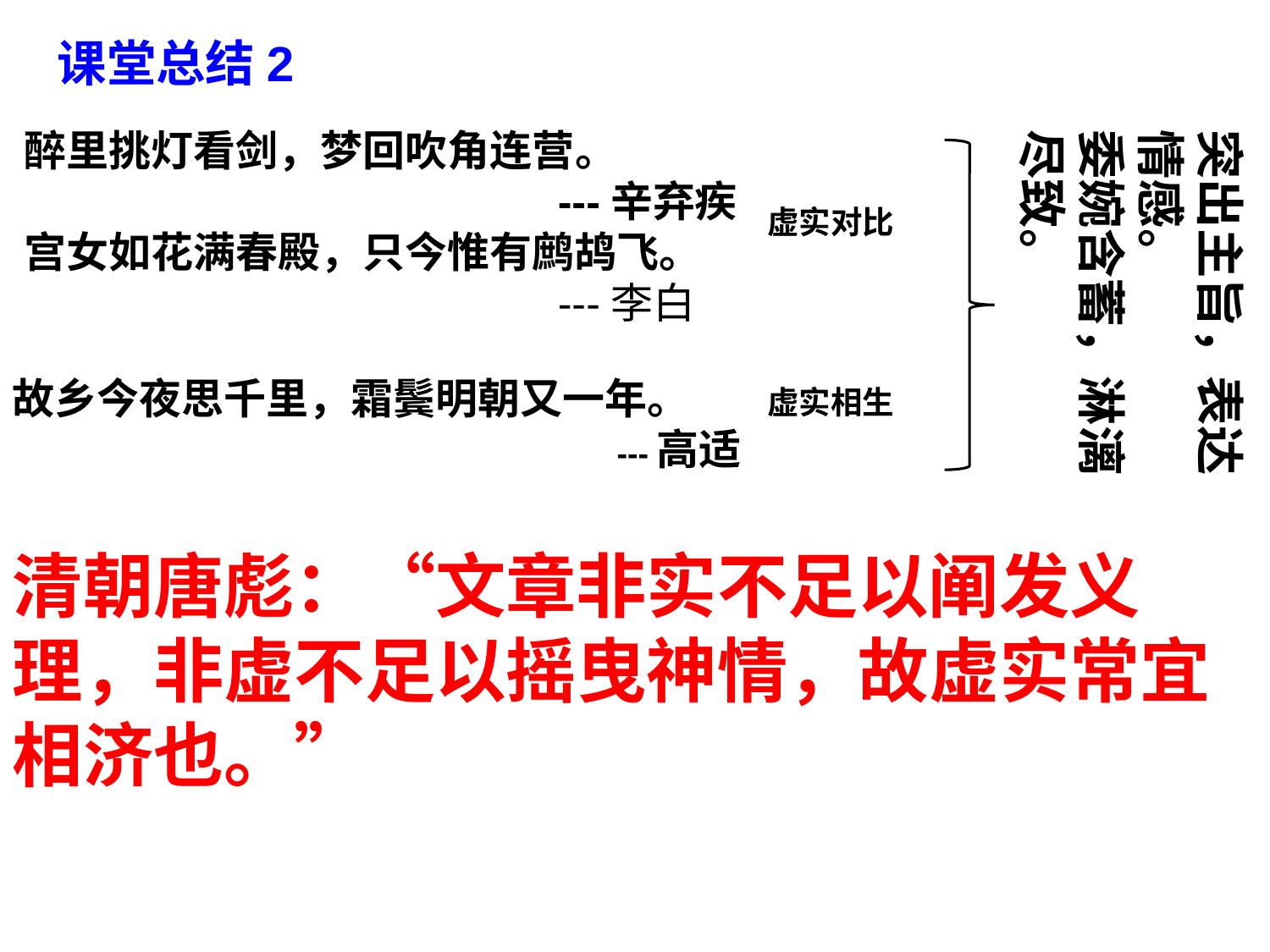

课堂总结2

醉里挑灯看剑，梦回吹角连营。
                                             ---辛弃疾
宫女如花满春殿，只今惟有鹧鸪飞。
                                             ---李白
突出主旨，表达情感。
委婉含蓄，淋漓尽致。

虚实对比
故乡今夜思千里，霜鬓明朝又一年。
                                                                    ---高适
虚实相生

清朝唐彪：“文章非实不足以阐发义理，非虚不足以摇曳神情，故虚实常宜相济也。”